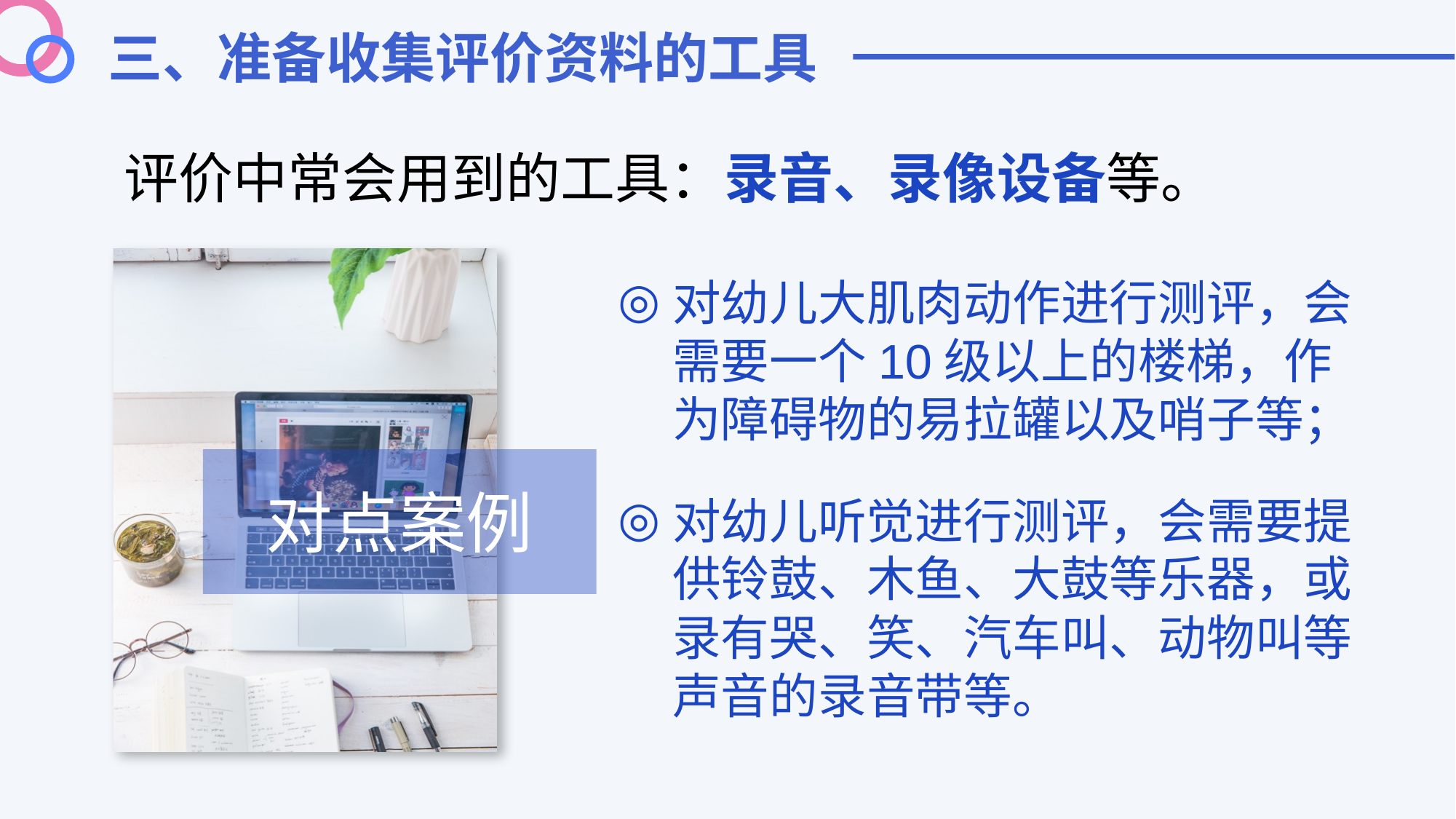

三、准备收集评价资料的工具

评价中常会用到的工具：录音、录像设备等。

对幼儿大肌肉动作进行测评，会需要一个10级以上的楼梯，作为障碍物的易拉罐以及哨子等；

对幼儿听觉进行测评，会需要提供铃鼓、木鱼、大鼓等乐器，或录有哭、笑、汽车叫、动物叫等声音的录音带等。

对点案例